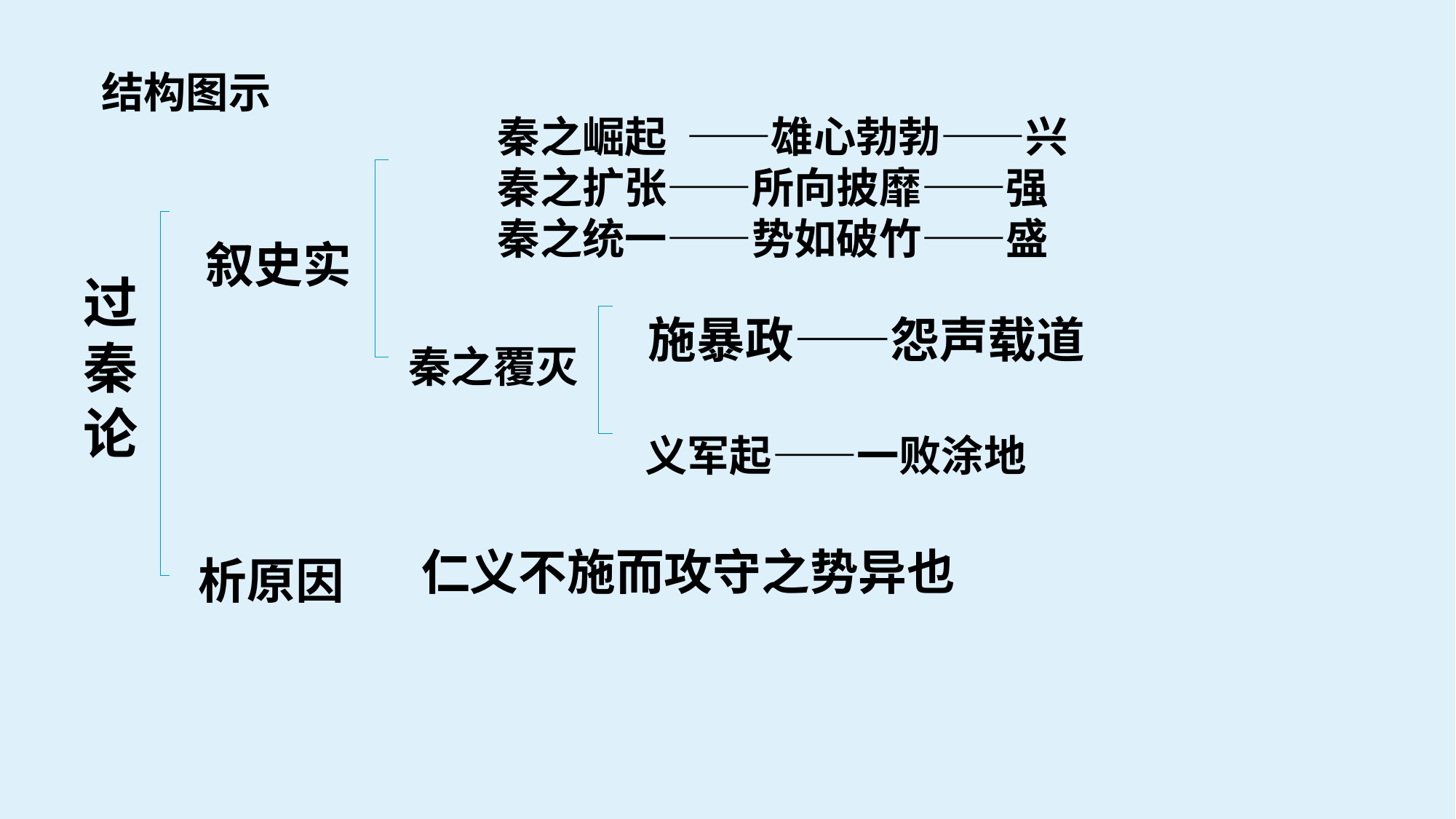

结构图示
秦之崛起  ——雄心勃勃——兴
秦之扩张——所向披靡——强
秦之统一——势如破竹——盛

叙史实
过秦论
施暴政——怨声载道

秦之覆灭
义军起——一败涂地
仁义不施而攻守之势异也
析原因